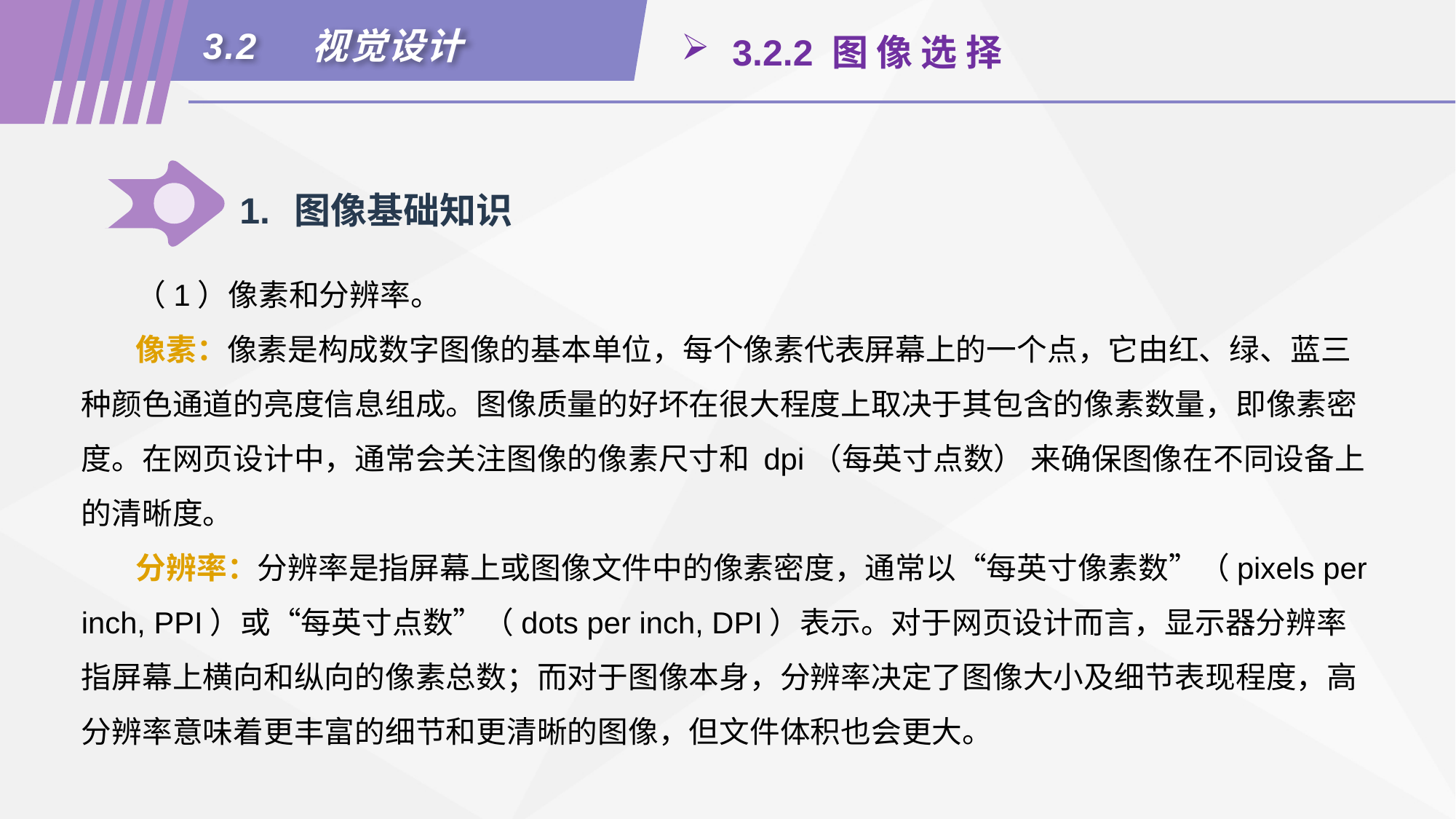

3.2	视觉设计
 3.2.2 图 像 选 择

1.	图像基础知识
（1）像素和分辨率。
像素：像素是构成数字图像的基本单位，每个像素代表屏幕上的一个点，它由红、绿、蓝三种颜色通道的亮度信息组成。图像质量的好坏在很大程度上取决于其包含的像素数量，即像素密度。在网页设计中，通常会关注图像的像素尺寸和 dpi（每英寸点数） 来确保图像在不同设备上的清晰度。
分辨率：分辨率是指屏幕上或图像文件中的像素密度，通常以“每英寸像素数”（pixels per inch, PPI）或“每英寸点数”（dots per inch, DPI）表示。对于网页设计而言，显示器分辨率指屏幕上横向和纵向的像素总数；而对于图像本身，分辨率决定了图像大小及细节表现程度，高分辨率意味着更丰富的细节和更清晰的图像，但文件体积也会更大。